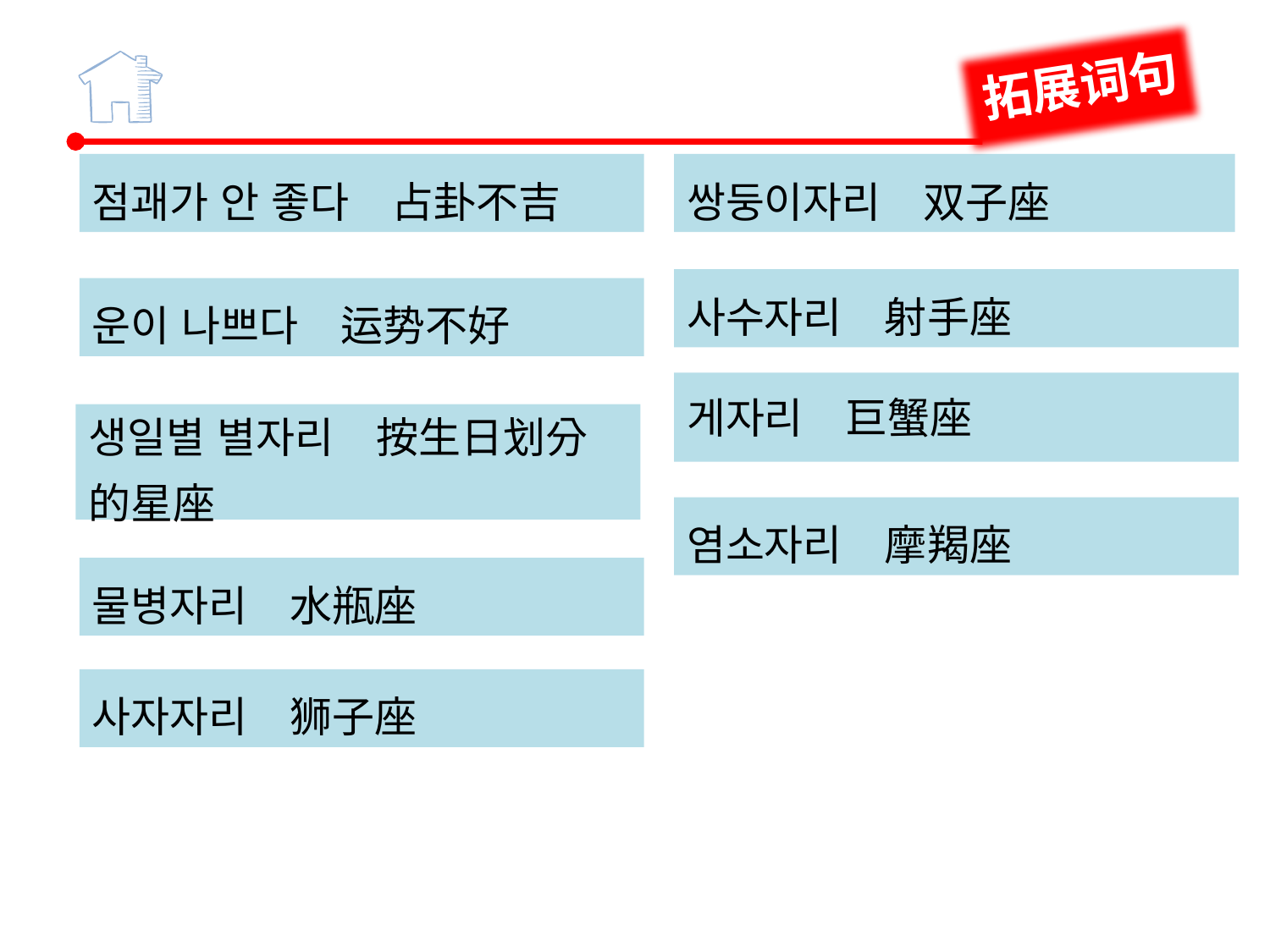

拓展词句

점괘가 안 좋다　占卦不吉
운이 나쁘다　运势不好
생일별 별자리　按生日划分的星座
사자자리　狮子座
쌍둥이자리　双子座
사수자리　射手座
게자리　巨蟹座
염소자리　摩羯座
물병자리　水瓶座